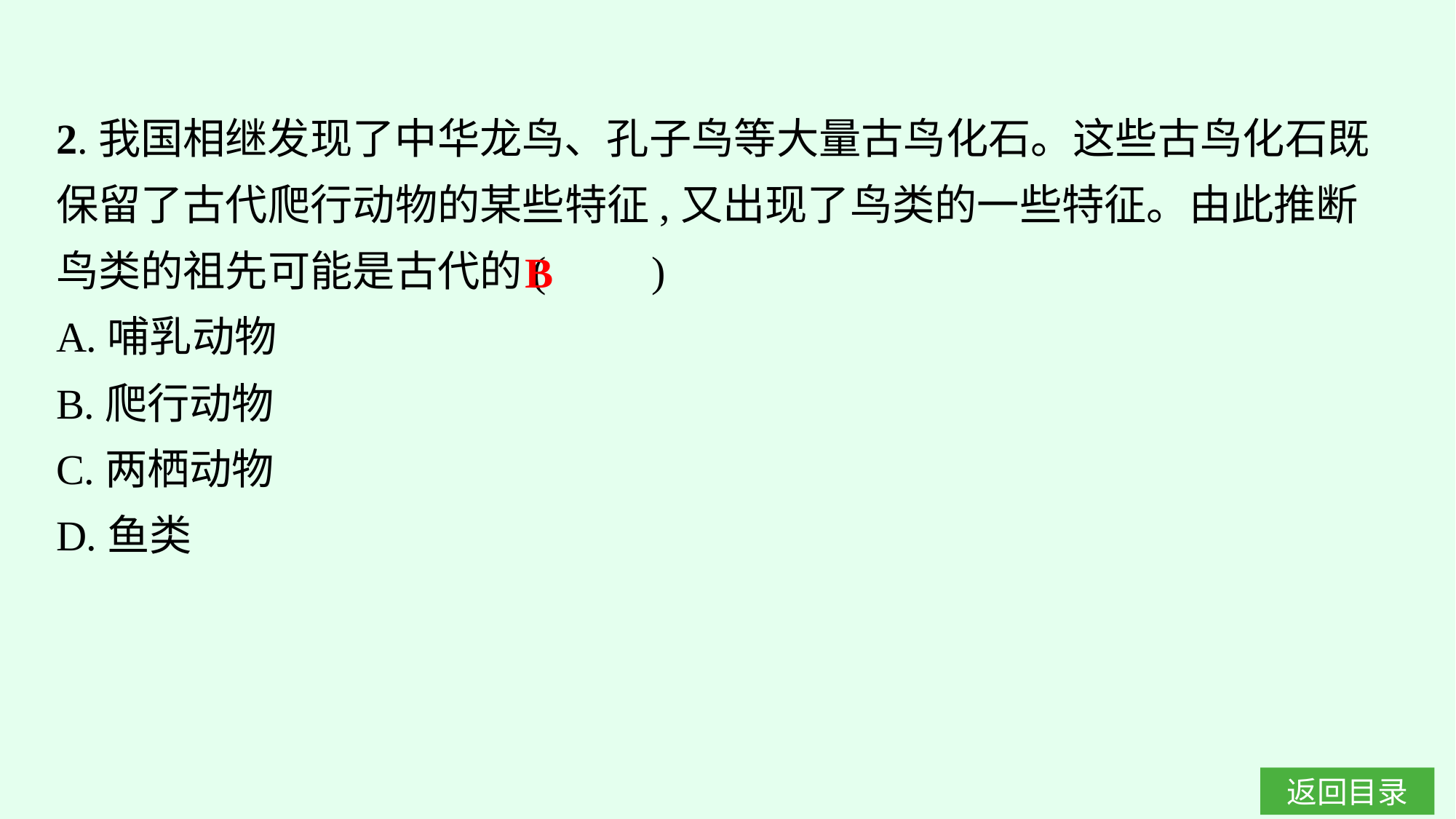

2.我国相继发现了中华龙鸟、孔子鸟等大量古鸟化石。这些古鸟化石既保留了古代爬行动物的某些特征,又出现了鸟类的一些特征。由此推断鸟类的祖先可能是古代的(　　)
A.哺乳动物
B.爬行动物
C.两栖动物
D.鱼类
B